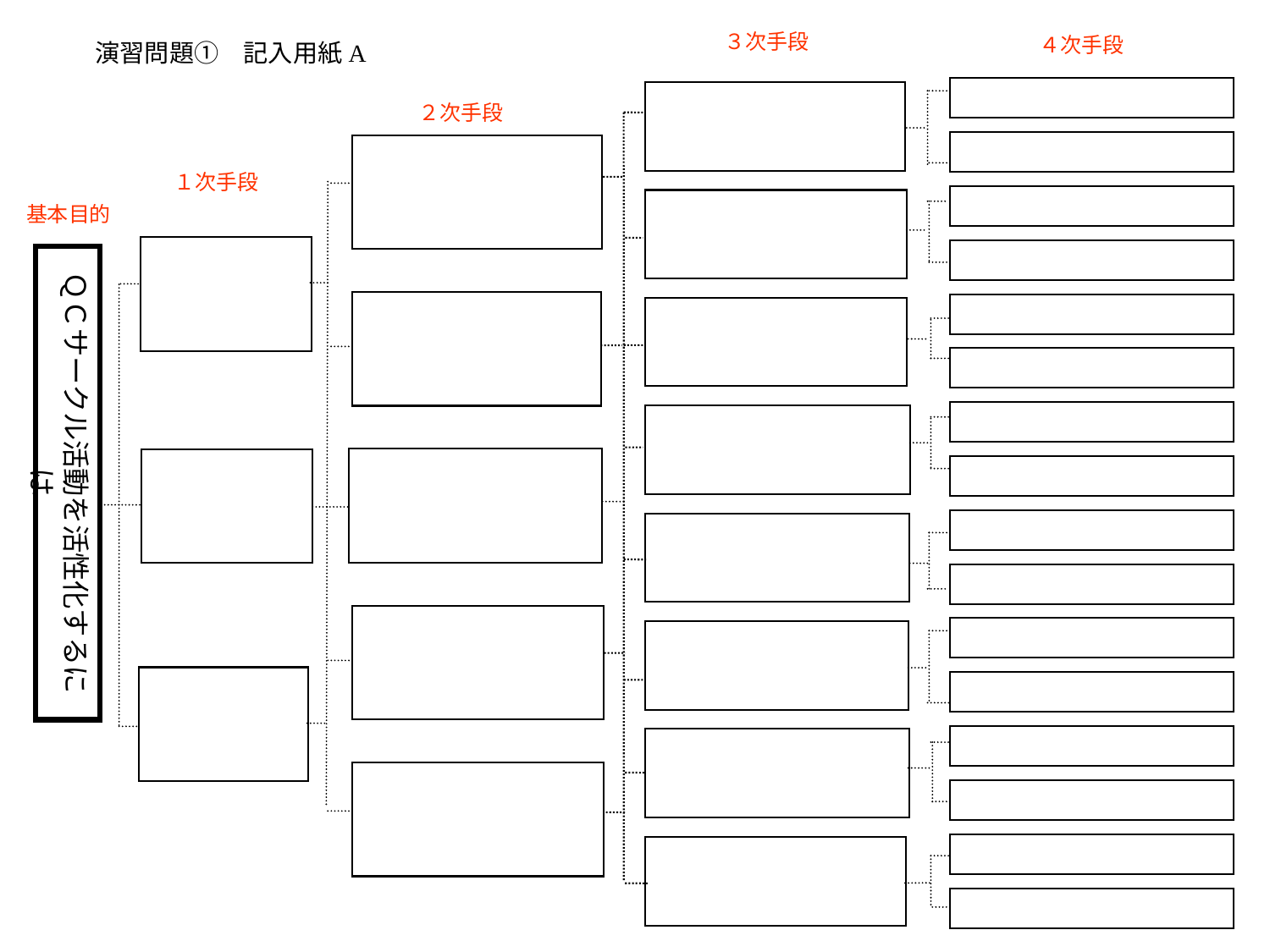

３次手段
４次手段
演習問題①　記入用紙A

２次手段

１次手段

基本目的

ＱＣサークル活動を活性化するには